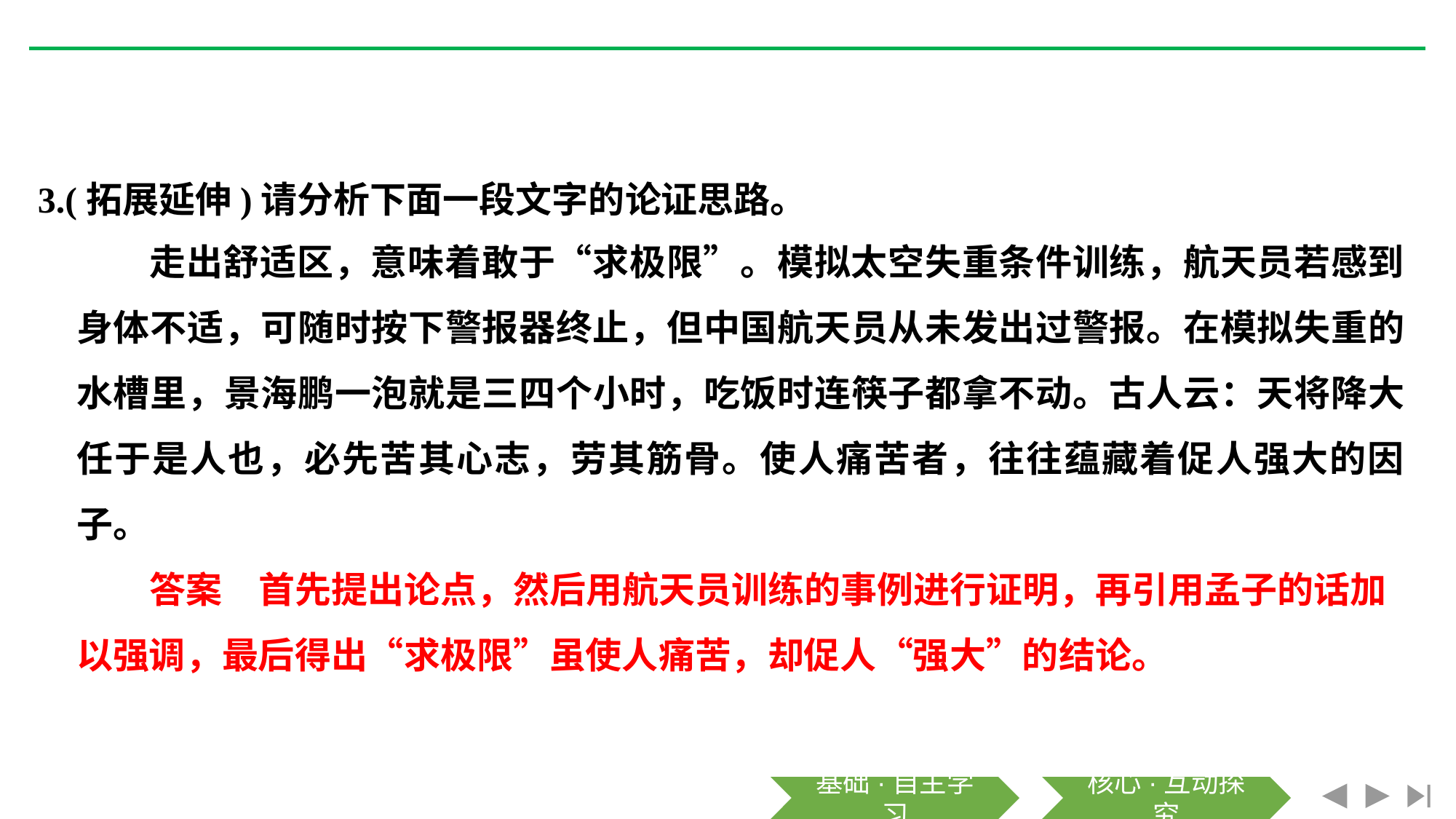

3.(拓展延伸)请分析下面一段文字的论证思路。
走出舒适区，意味着敢于“求极限”。模拟太空失重条件训练，航天员若感到身体不适，可随时按下警报器终止，但中国航天员从未发出过警报。在模拟失重的水槽里，景海鹏一泡就是三四个小时，吃饭时连筷子都拿不动。古人云：天将降大任于是人也，必先苦其心志，劳其筋骨。使人痛苦者，往往蕴藏着促人强大的因子。
答案　首先提出论点，然后用航天员训练的事例进行证明，再引用孟子的话加以强调，最后得出“求极限”虽使人痛苦，却促人“强大”的结论。